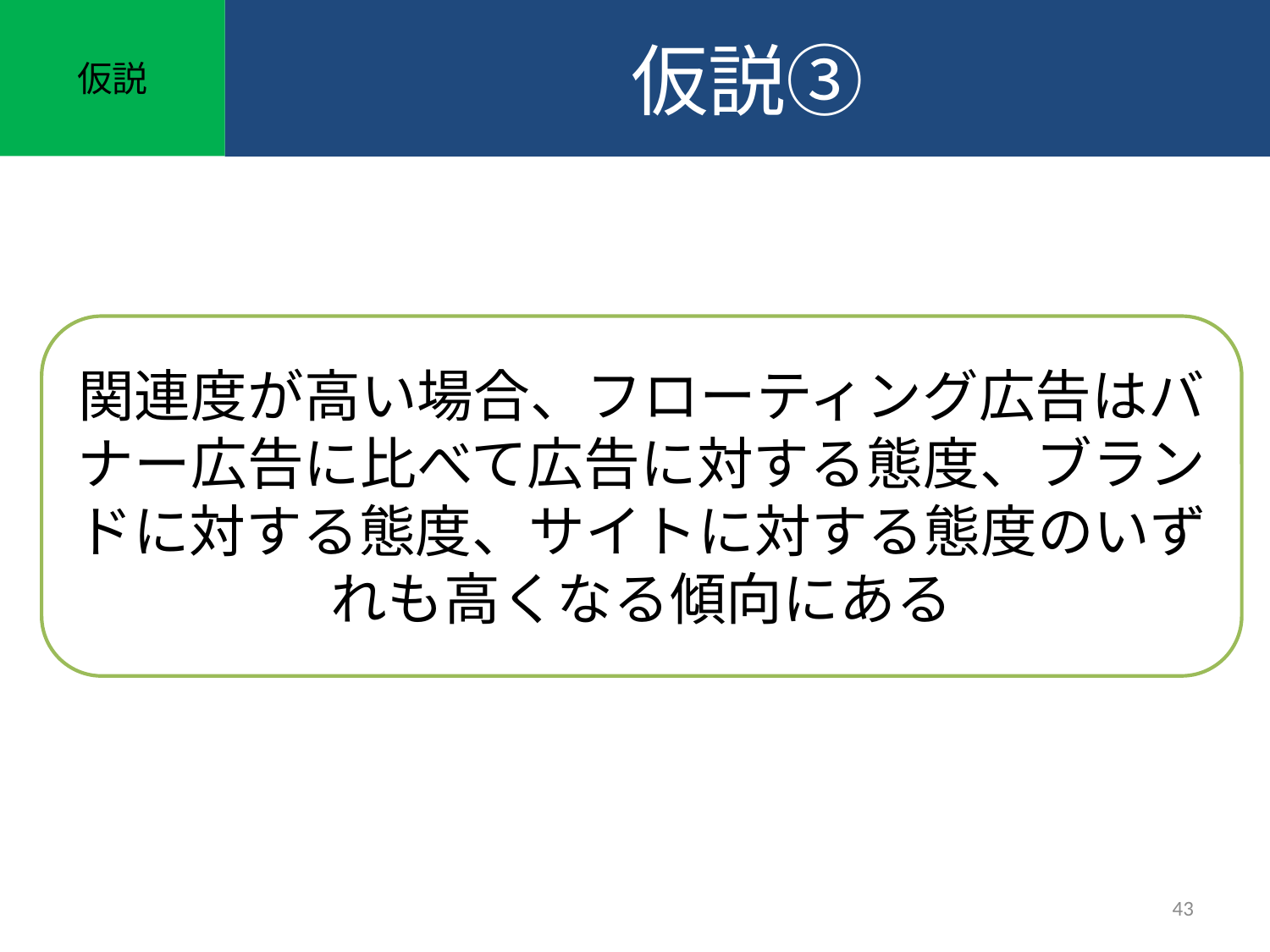

仮説
# 仮説③
関連度が高い場合、フローティング広告はバナー広告に比べて広告に対する態度、ブランドに対する態度、サイトに対する態度のいずれも高くなる傾向にある
43